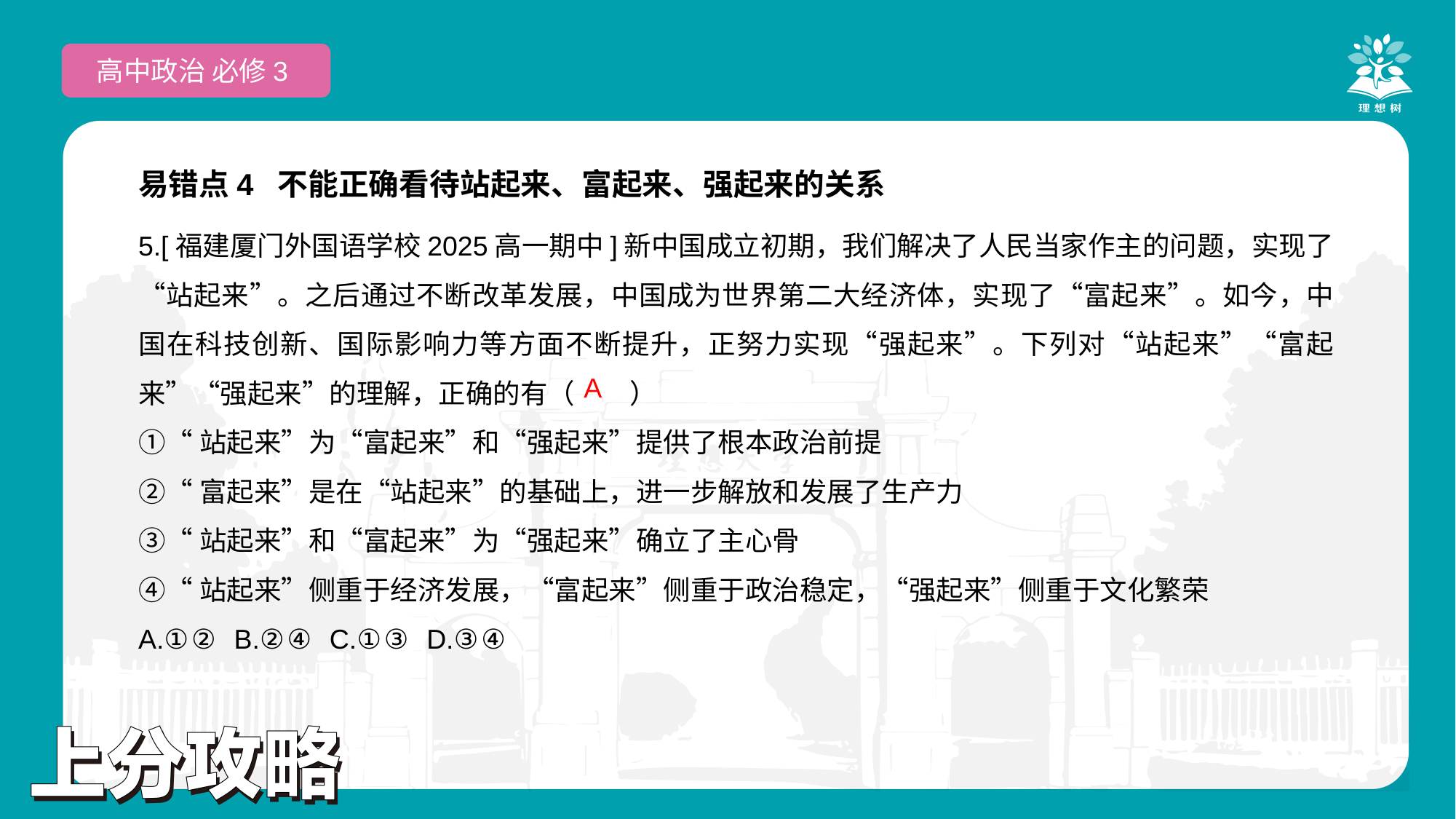

高中政治 必修3
易错点4  不能正确看待站起来、富起来、强起来的关系
5.[福建厦门外国语学校2025高一期中]新中国成立初期，我们解决了人民当家作主的问题，实现了“站起来”。之后通过不断改革发展，中国成为世界第二大经济体，实现了“富起来”。如今，中国在科技创新、国际影响力等方面不断提升，正努力实现“强起来”。下列对“站起来”“富起来”“强起来”的理解，正确的有（　　）
①“站起来”为“富起来”和“强起来”提供了根本政治前提
②“富起来”是在“站起来”的基础上，进一步解放和发展了生产力
③“站起来”和“富起来”为“强起来”确立了主心骨
④“站起来”侧重于经济发展，“富起来”侧重于政治稳定，“强起来”侧重于文化繁荣
A.①②  B.②④  C.①③  D.③④
 A